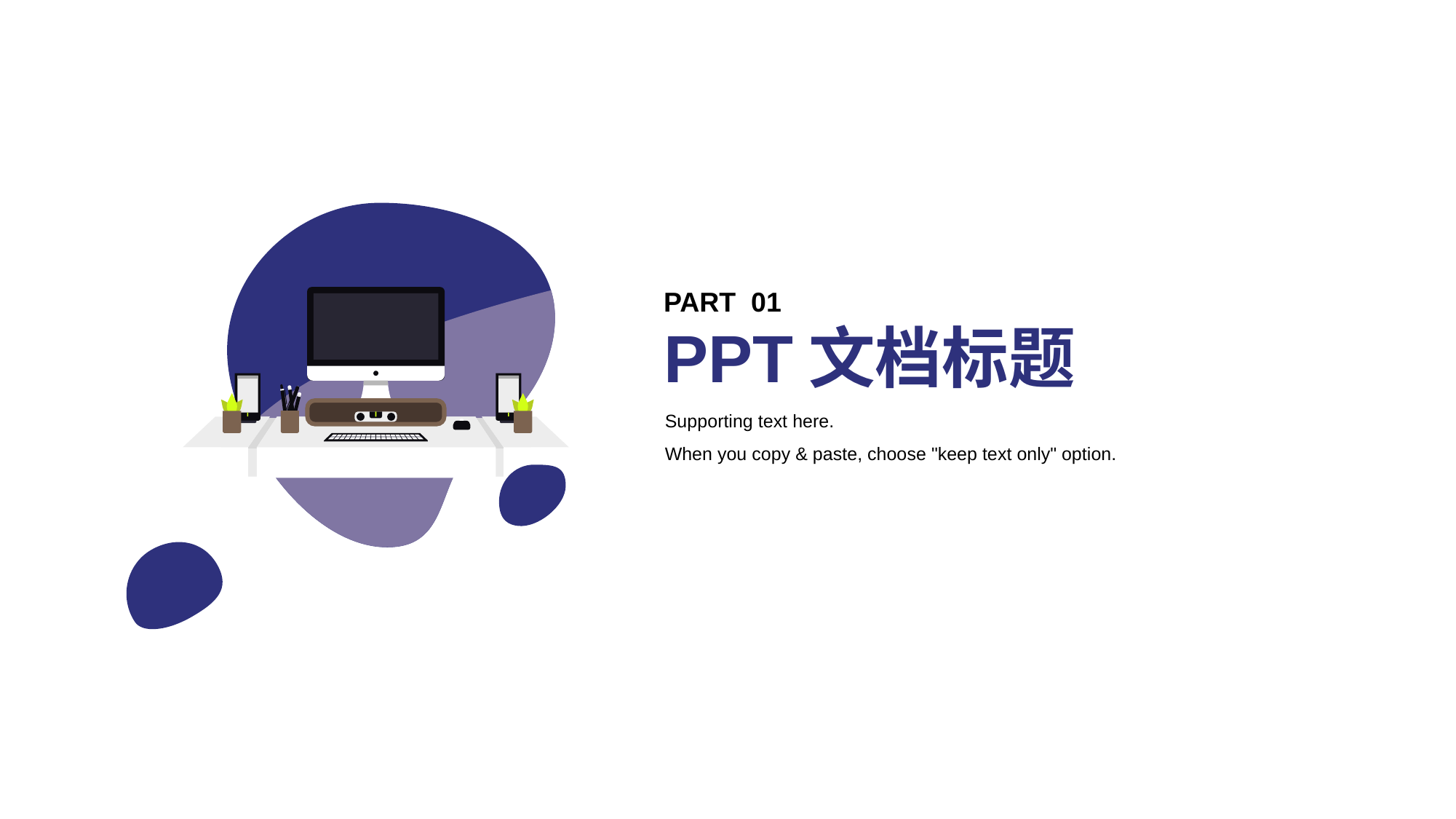

PART  01
PPT文档标题
Supporting text here.
When you copy & paste, choose "keep text only" option.